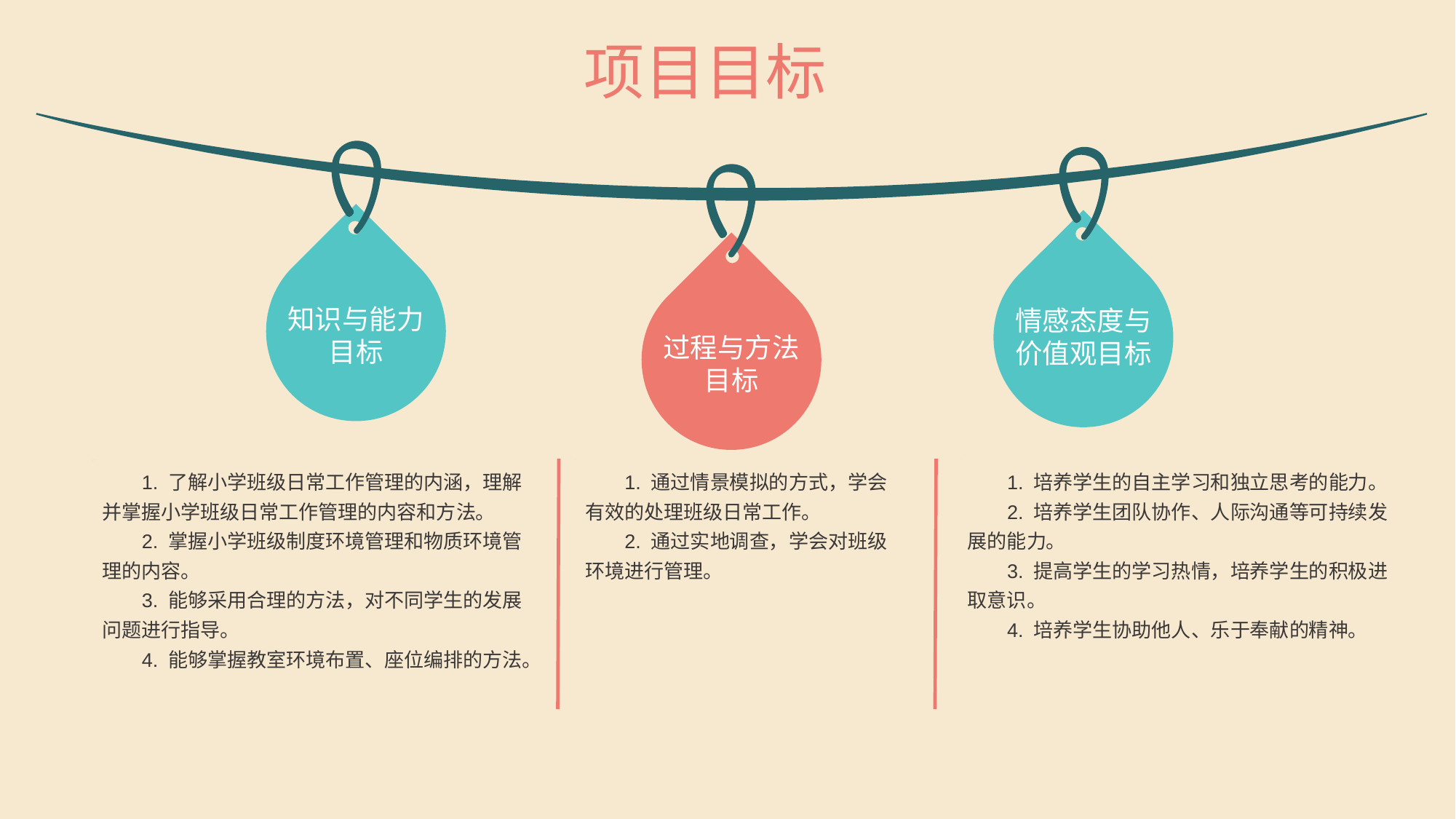

项目目标

知识与能力目标

情感态度与价值观目标

过程与方法目标
1. 了解小学班级日常工作管理的内涵，理解并掌握小学班级日常工作管理的内容和方法。
2. 掌握小学班级制度环境管理和物质环境管理的内容。
3. 能够采用合理的方法，对不同学生的发展问题进行指导。
4. 能够掌握教室环境布置、座位编排的方法。
1. 通过情景模拟的方式，学会有效的处理班级日常工作。
2. 通过实地调查，学会对班级环境进行管理。
1. 培养学生的自主学习和独立思考的能力。
2. 培养学生团队协作、人际沟通等可持续发展的能力。
3. 提高学生的学习热情，培养学生的积极进取意识。
4. 培养学生协助他人、乐于奉献的精神。